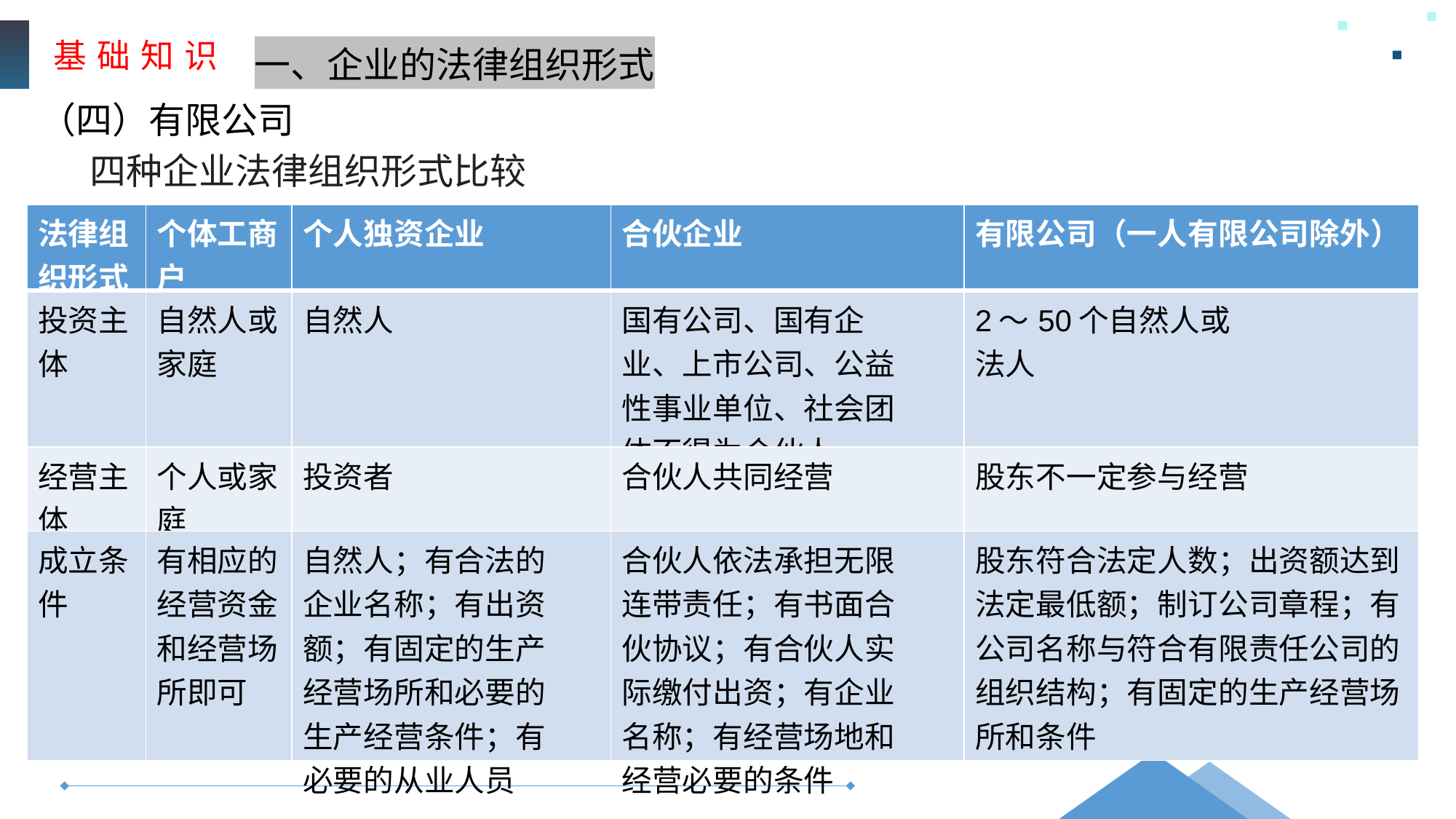

基 础 知 识

一、企业的法律组织形式
（四）有限公司
四种企业法律组织形式比较
| 法律组织形式 | 个体工商户 | 个人独资企业 | 合伙企业 | 有限公司（一人有限公司除外） |
| --- | --- | --- | --- | --- |
| 投资主体 | 自然人或家庭 | 自然人 | 国有公司、国有企 业、上市公司、公益 性事业单位、社会团 体不得为合伙人 | 2～50个自然人或 法人 |
| 经营主体 | 个人或家庭 | 投资者 | 合伙人共同经营 | 股东不一定参与经营 |
| 成立条件 | 有相应的经营资金和经营场所即可 | 自然人；有合法的 企业名称；有出资 额；有固定的生产 经营场所和必要的 生产经营条件；有 必要的从业人员 | 合伙人依法承担无限 连带责任；有书面合 伙协议；有合伙人实 际缴付出资；有企业 名称；有经营场地和 经营必要的条件 | 股东符合法定人数；出资额达到法定最低额；制订公司章程；有公司名称与符合有限责任公司的组织结构；有固定的生产经营场所和条件 |